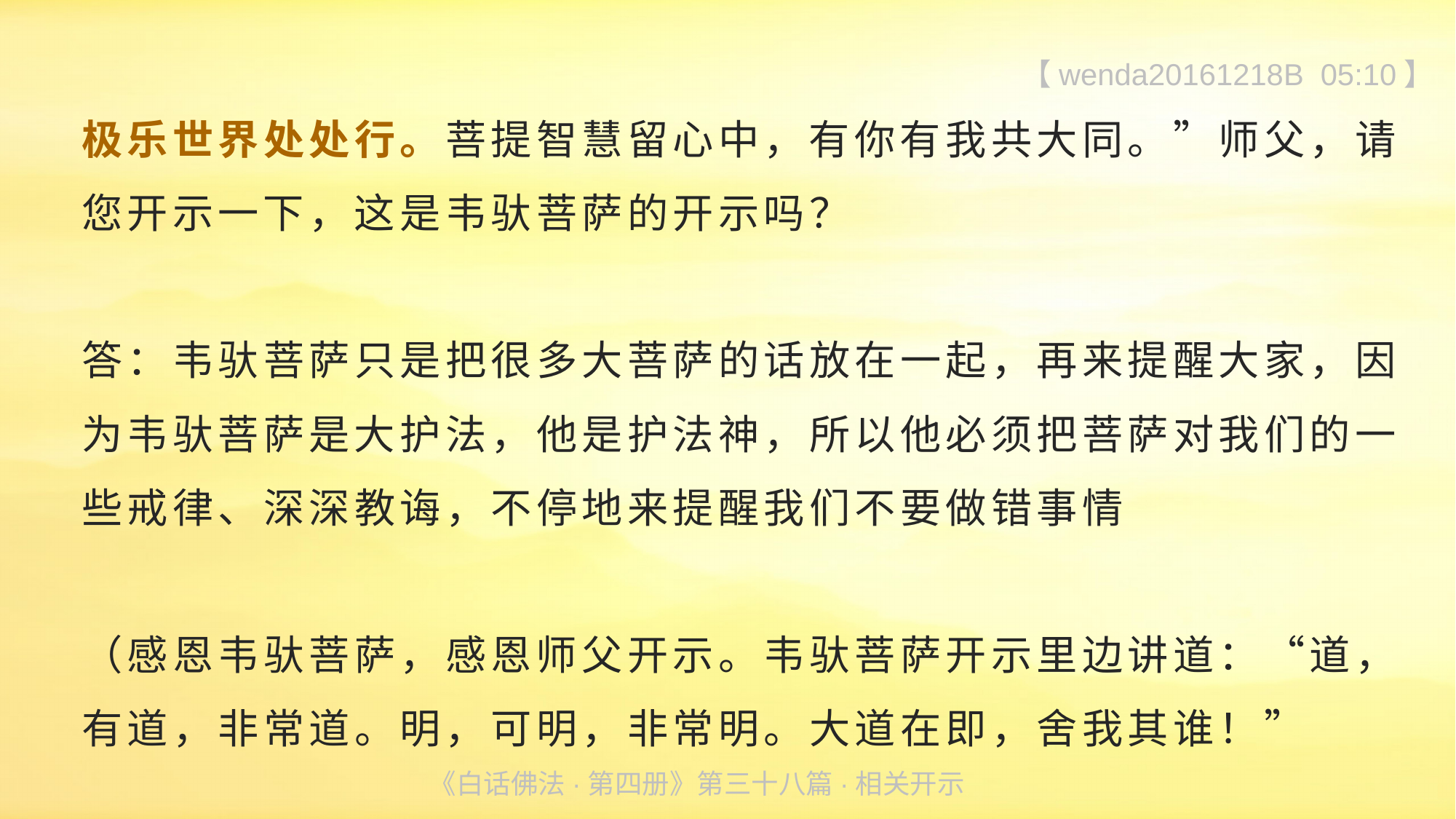

【wenda20161218B  05:10】
极乐世界处处行。菩提智慧留心中，有你有我共大同。”师父，请您开示一下，这是韦驮菩萨的开示吗？

答：韦驮菩萨只是把很多大菩萨的话放在一起，再来提醒大家，因为韦驮菩萨是大护法，他是护法神，所以他必须把菩萨对我们的一些戒律、深深教诲，不停地来提醒我们不要做错事情

（感恩韦驮菩萨，感恩师父开示。韦驮菩萨开示里边讲道：“道，有道，非常道。明，可明，非常明。大道在即，舍我其谁！”
《白话佛法·第四册》第三十八篇·相关开示